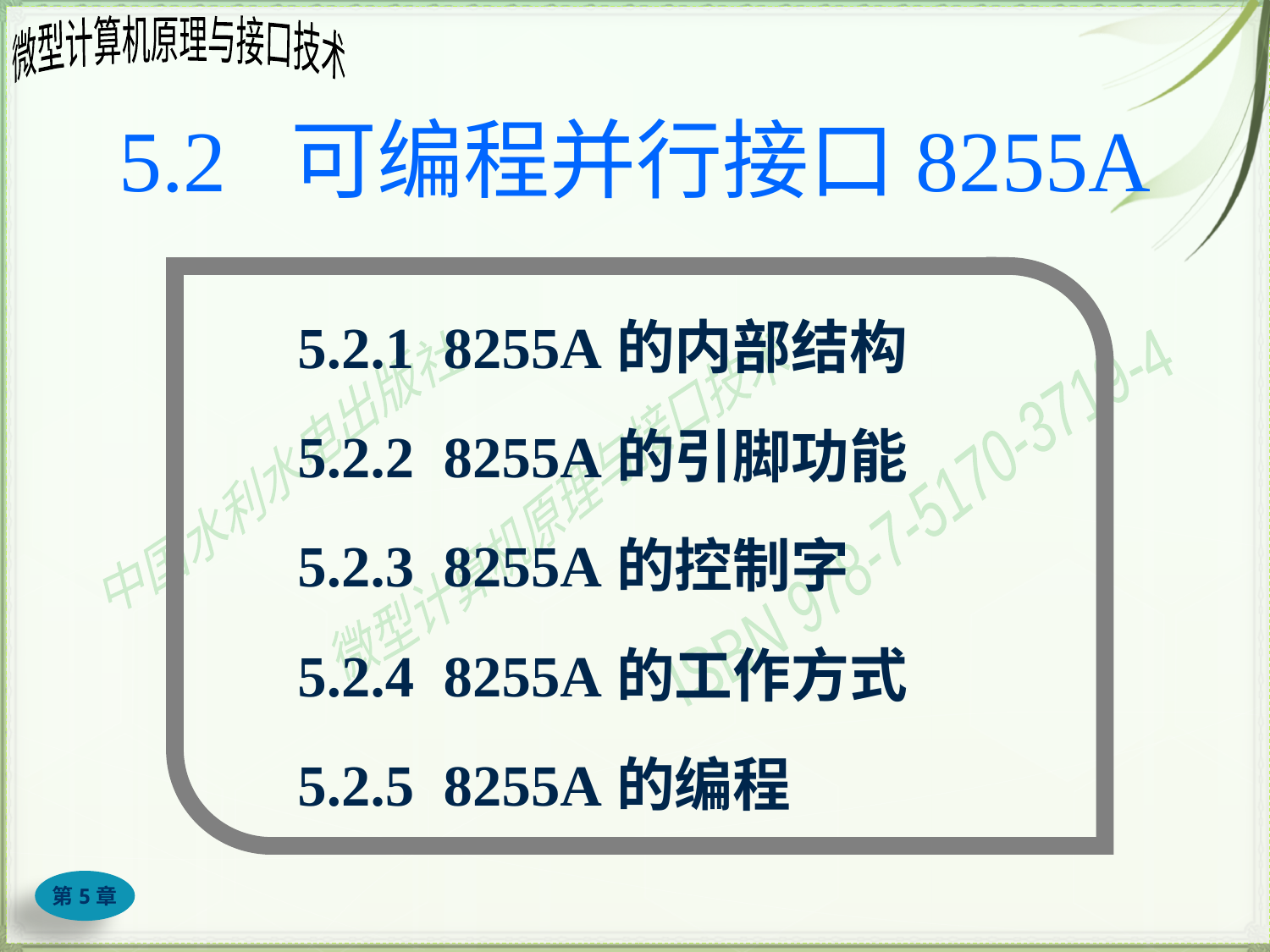

# 5.2  可编程并行接口8255A

5.2.1  8255A的内部结构
5.2.2  8255A的引脚功能
5.2.3  8255A的控制字
5.2.4  8255A的工作方式
5.2.5  8255A的编程